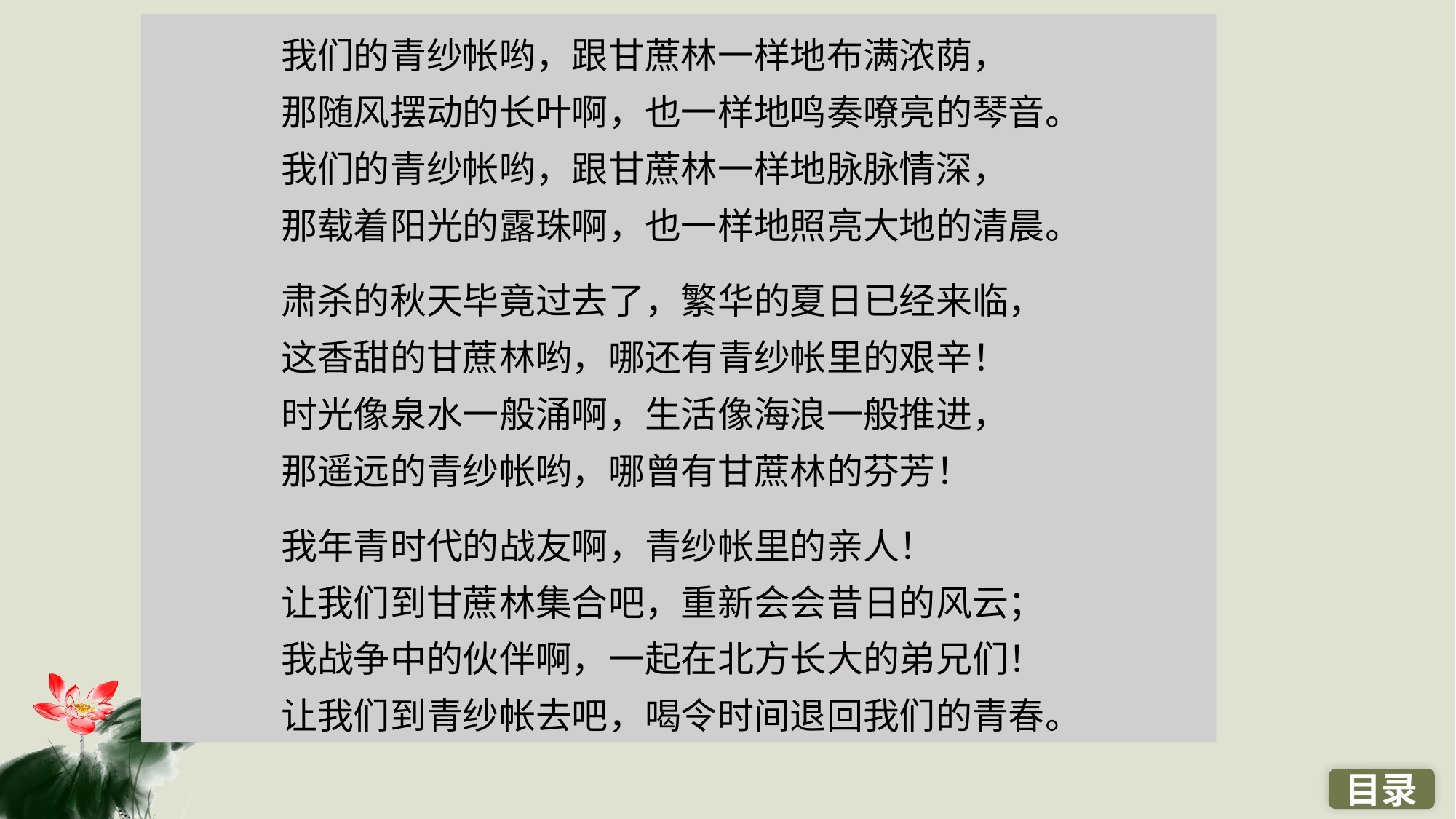

我们的青纱帐哟，跟甘蔗林一样地布满浓荫，
那随风摆动的长叶啊，也一样地鸣奏嘹亮的琴音。
我们的青纱帐哟，跟甘蔗林一样地脉脉情深，
那载着阳光的露珠啊，也一样地照亮大地的清晨。
肃杀的秋天毕竟过去了，繁华的夏日已经来临，
这香甜的甘蔗林哟，哪还有青纱帐里的艰辛！
时光像泉水一般涌啊，生活像海浪一般推进，
那遥远的青纱帐哟，哪曾有甘蔗林的芬芳！
我年青时代的战友啊，青纱帐里的亲人！
让我们到甘蔗林集合吧，重新会会昔日的风云；
我战争中的伙伴啊，一起在北方长大的弟兄们！
让我们到青纱帐去吧，喝令时间退回我们的青春。